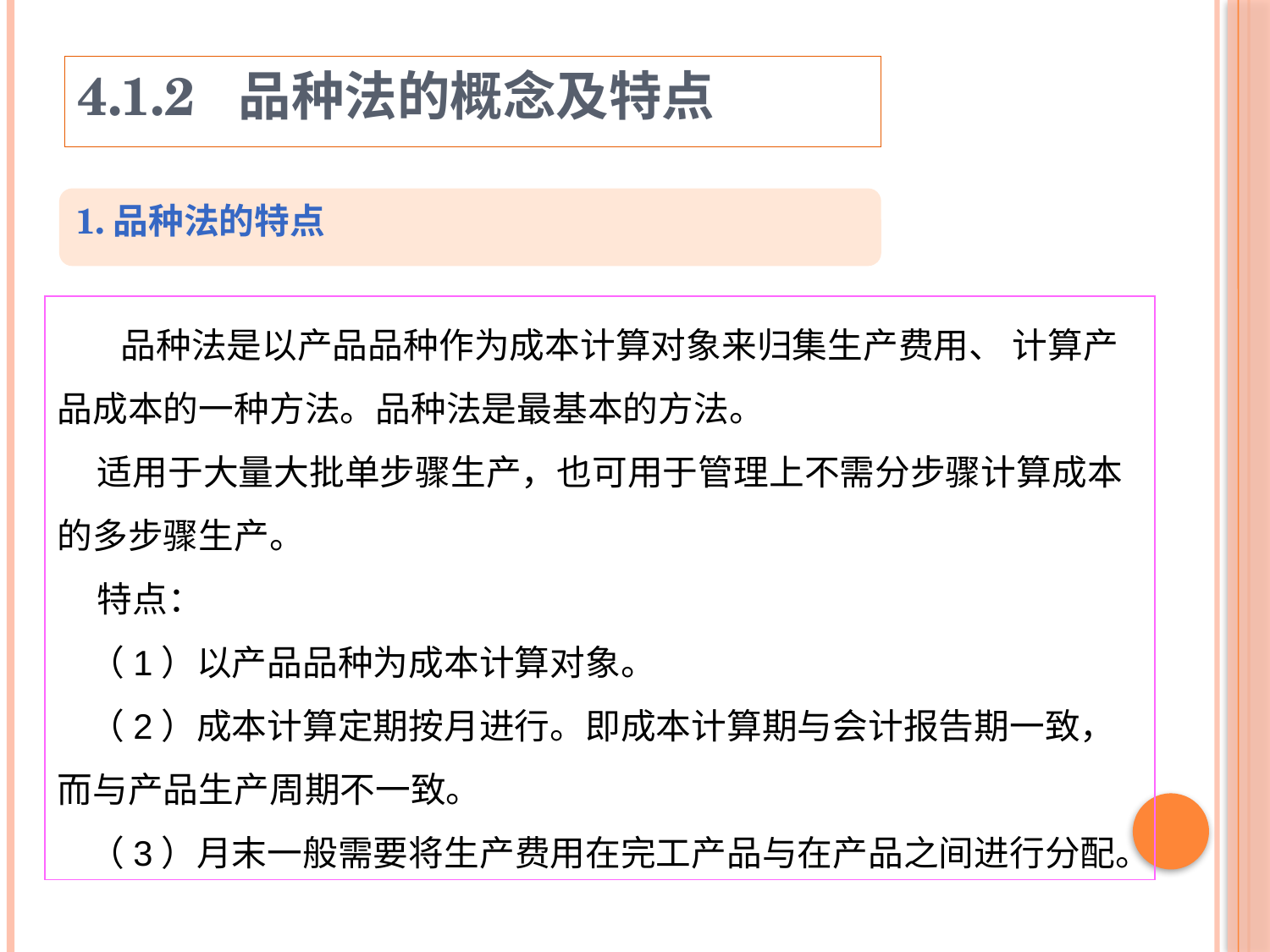

4.1.2  品种法的概念及特点
1.品种法的特点
       品种法是以产品品种作为成本计算对象来归集生产费用、 计算产品成本的一种方法。品种法是最基本的方法。
    适用于大量大批单步骤生产，也可用于管理上不需分步骤计算成本的多步骤生产。
    特点：
   （1）以产品品种为成本计算对象。
   （2）成本计算定期按月进行。即成本计算期与会计报告期一致，而与产品生产周期不一致。
   （3）月末一般需要将生产费用在完工产品与在产品之间进行分配。